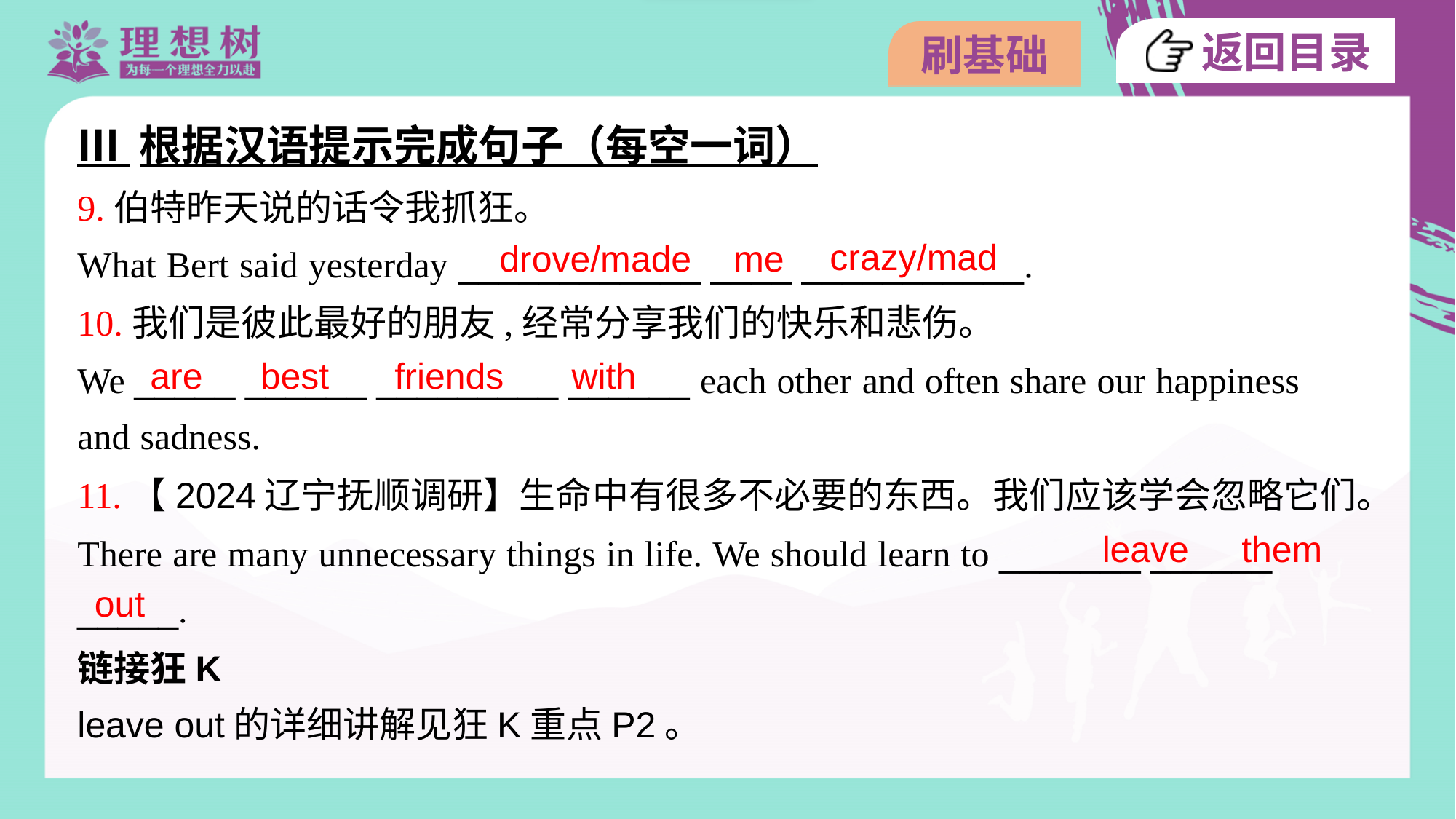

Ⅲ 根据汉语提示完成句子（每空一词）
9.伯特昨天说的话令我抓狂。
What Bert said yesterday ____________ ____ ___________.
crazy/mad
drove/made
me
10.我们是彼此最好的朋友,经常分享我们的快乐和悲伤。
We _____ ______ _________ ______ each other and often share our happiness
and sadness.
are
best
friends
with
11.【2024辽宁抚顺调研】生命中有很多不必要的东西。我们应该学会忽略它们。
There are many unnecessary things in life. We should learn to _______ ______
_____.
leave
them
out
链接狂K
leave out的详细讲解见狂K重点P2。